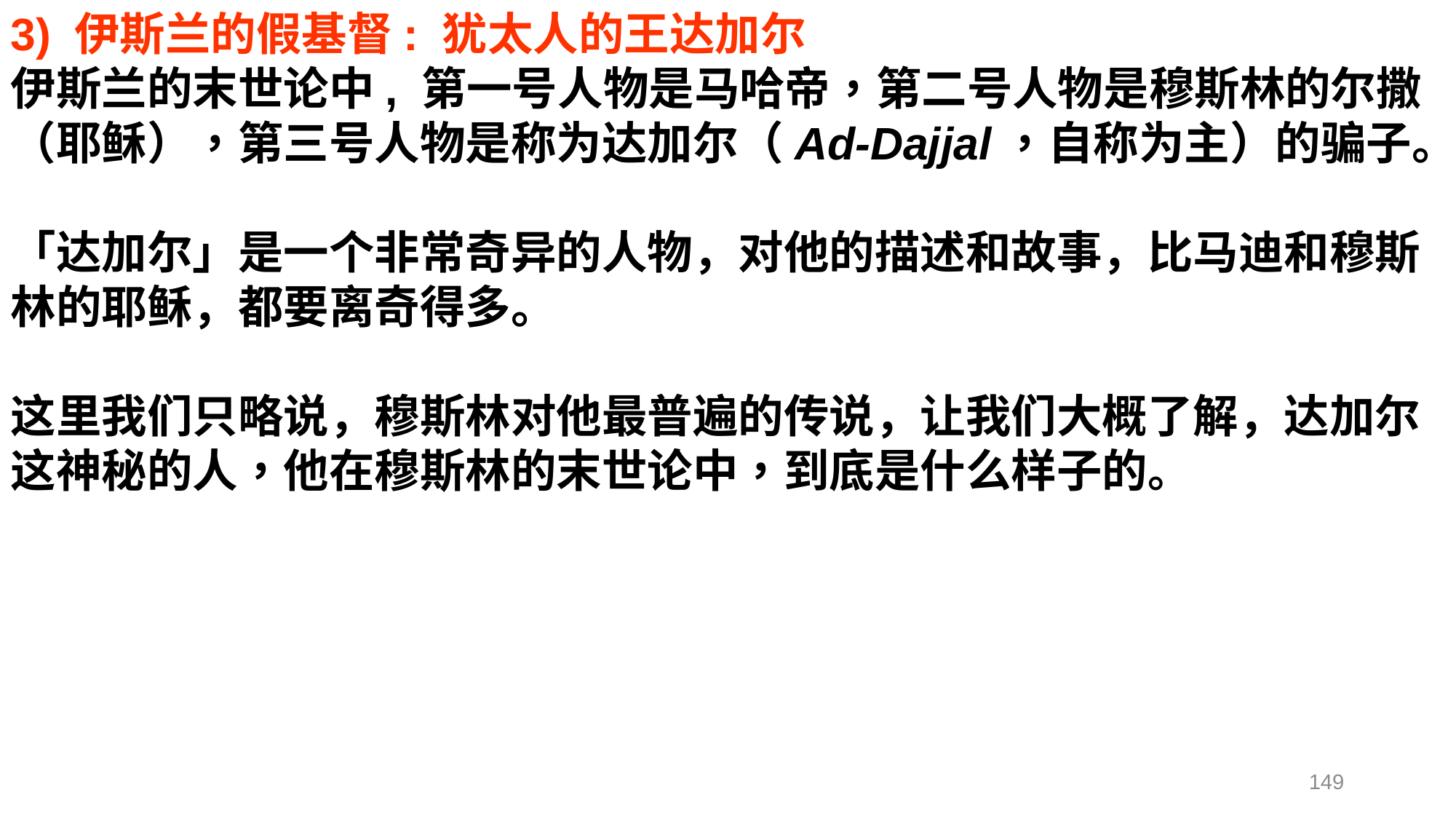

3) 伊斯兰的假基督: 犹太人的王达加尔
伊斯兰的末世论中, 第一号人物是马哈帝，第二号人物是穆斯林的尔撒（耶稣），第三号人物是称为达加尔（Ad-Dajjal，自称为主）的骗子。

「达加尔」是一个非常奇异的人物，对他的描述和故事，比马迪和穆斯林的耶稣，都要离奇得多。

这里我们只略说，穆斯林对他最普遍的传说，让我们大概了解，达加尔这神秘的人，他在穆斯林的末世论中，到底是什么样子的。
149